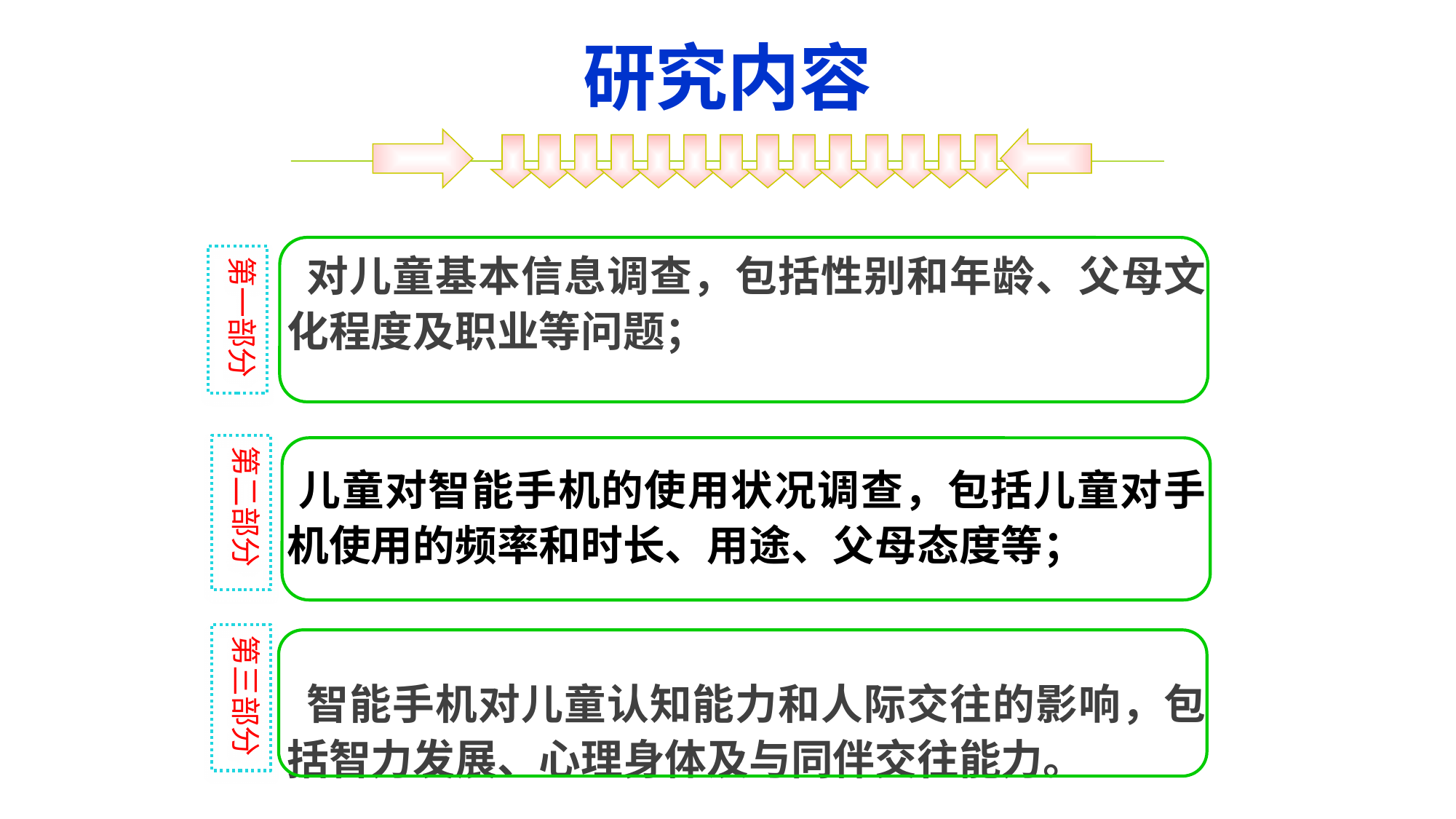

# 研究内容

      对儿童基本信息调查，包括性别和年龄、父母文化程度及职业等问题；

     儿童对智能手机的使用状况调查，包括儿童对手机使用的频率和时长、用途、父母态度等；

      智能手机对儿童认知能力和人际交往的影响，包括智力发展、心理身体及与同伴交往能力。
第一部分
第二部分

第三部分

4